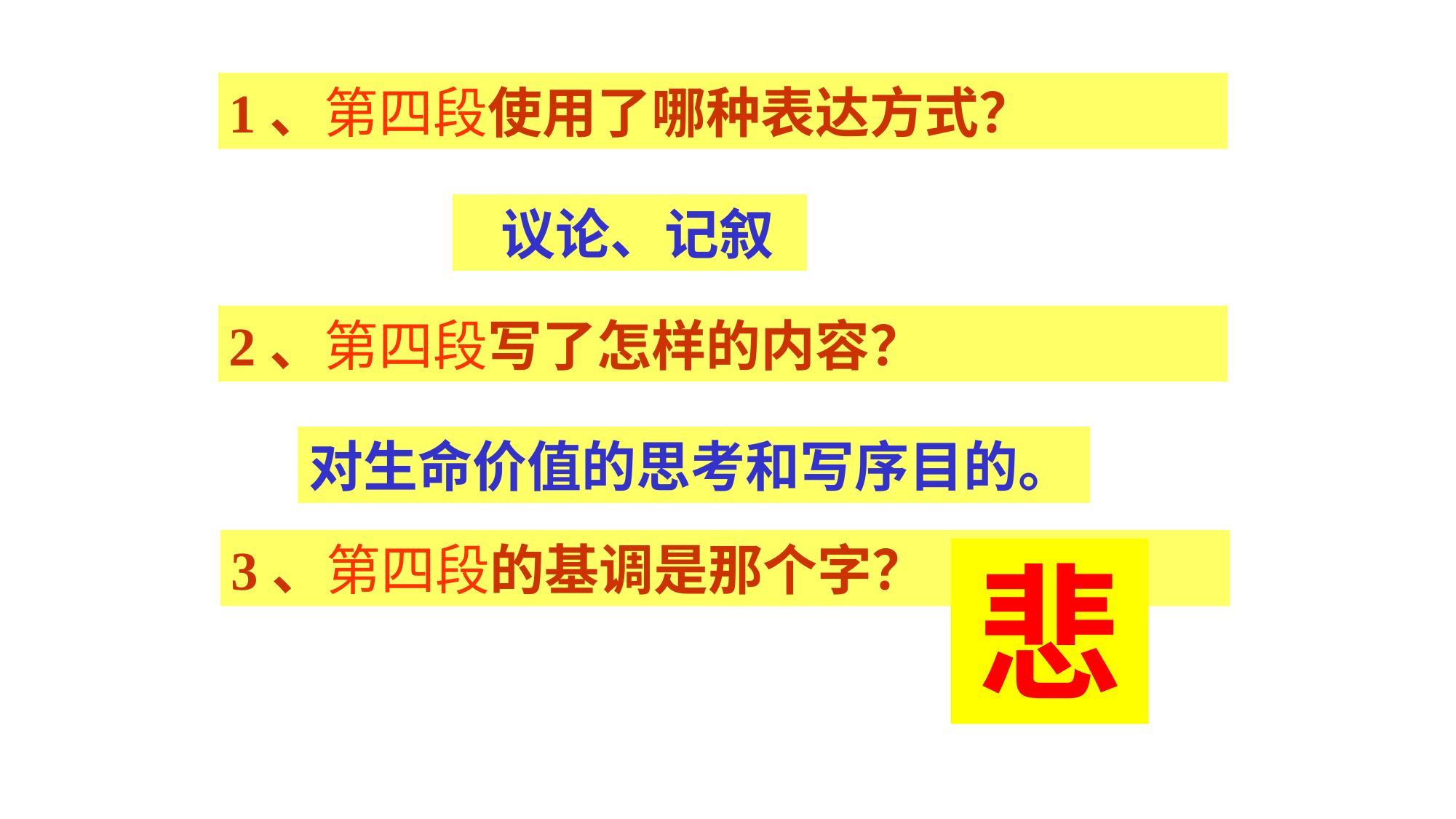

1、第四段使用了哪种表达方式？
  议论、记叙
2、第四段写了怎样的内容？
对生命价值的思考和写序目的。
3、第四段的基调是那个字？
悲